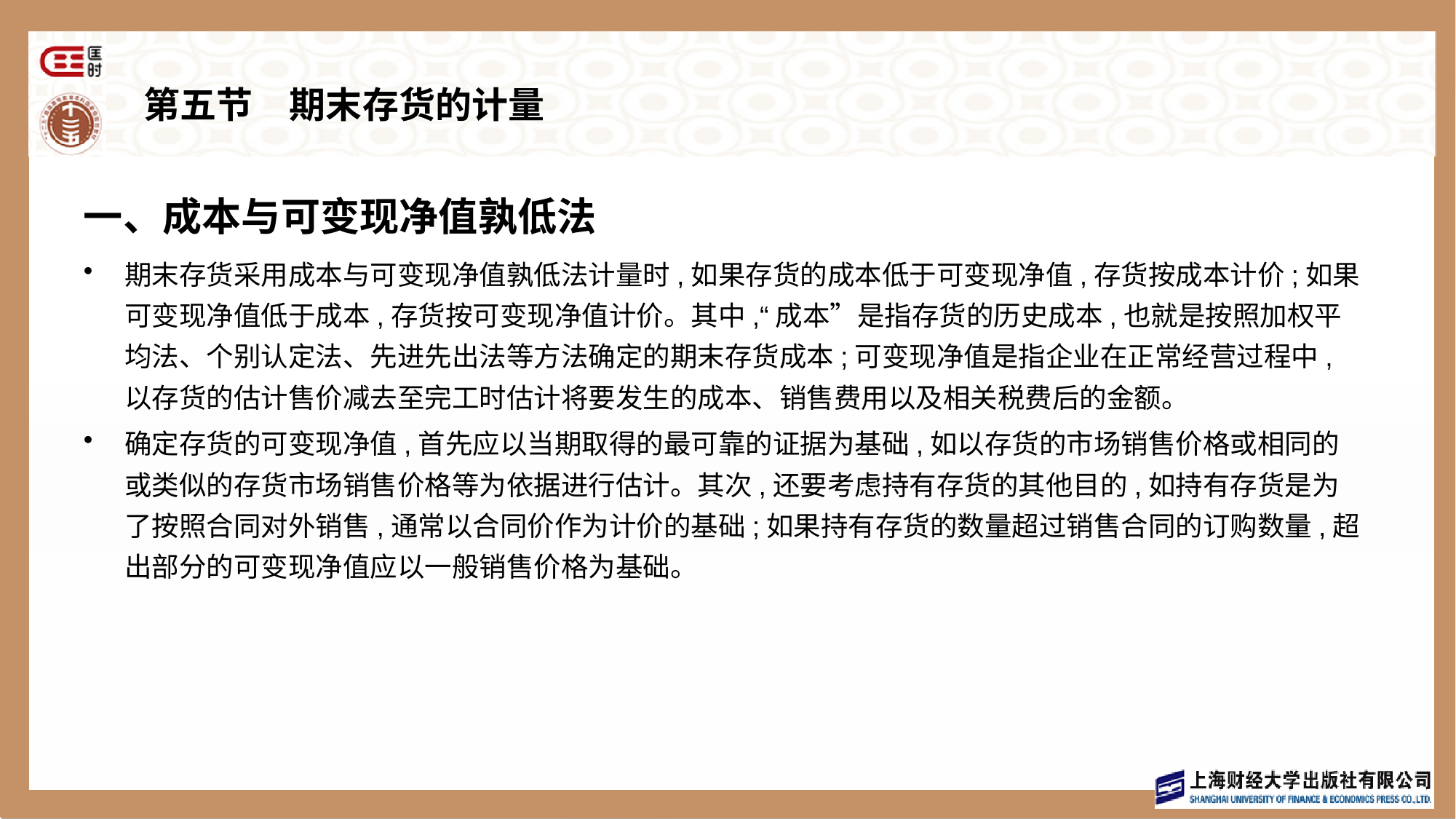

# 第五节　期末存货的计量
一、成本与可变现净值孰低法
期末存货采用成本与可变现净值孰低法计量时,如果存货的成本低于可变现净值,存货按成本计价;如果可变现净值低于成本,存货按可变现净值计价。其中,“成本”是指存货的历史成本,也就是按照加权平均法、个别认定法、先进先出法等方法确定的期末存货成本;可变现净值是指企业在正常经营过程中,以存货的估计售价减去至完工时估计将要发生的成本、销售费用以及相关税费后的金额。
确定存货的可变现净值,首先应以当期取得的最可靠的证据为基础,如以存货的市场销售价格或相同的或类似的存货市场销售价格等为依据进行估计。其次,还要考虑持有存货的其他目的,如持有存货是为了按照合同对外销售,通常以合同价作为计价的基础;如果持有存货的数量超过销售合同的订购数量,超出部分的可变现净值应以一般销售价格为基础。